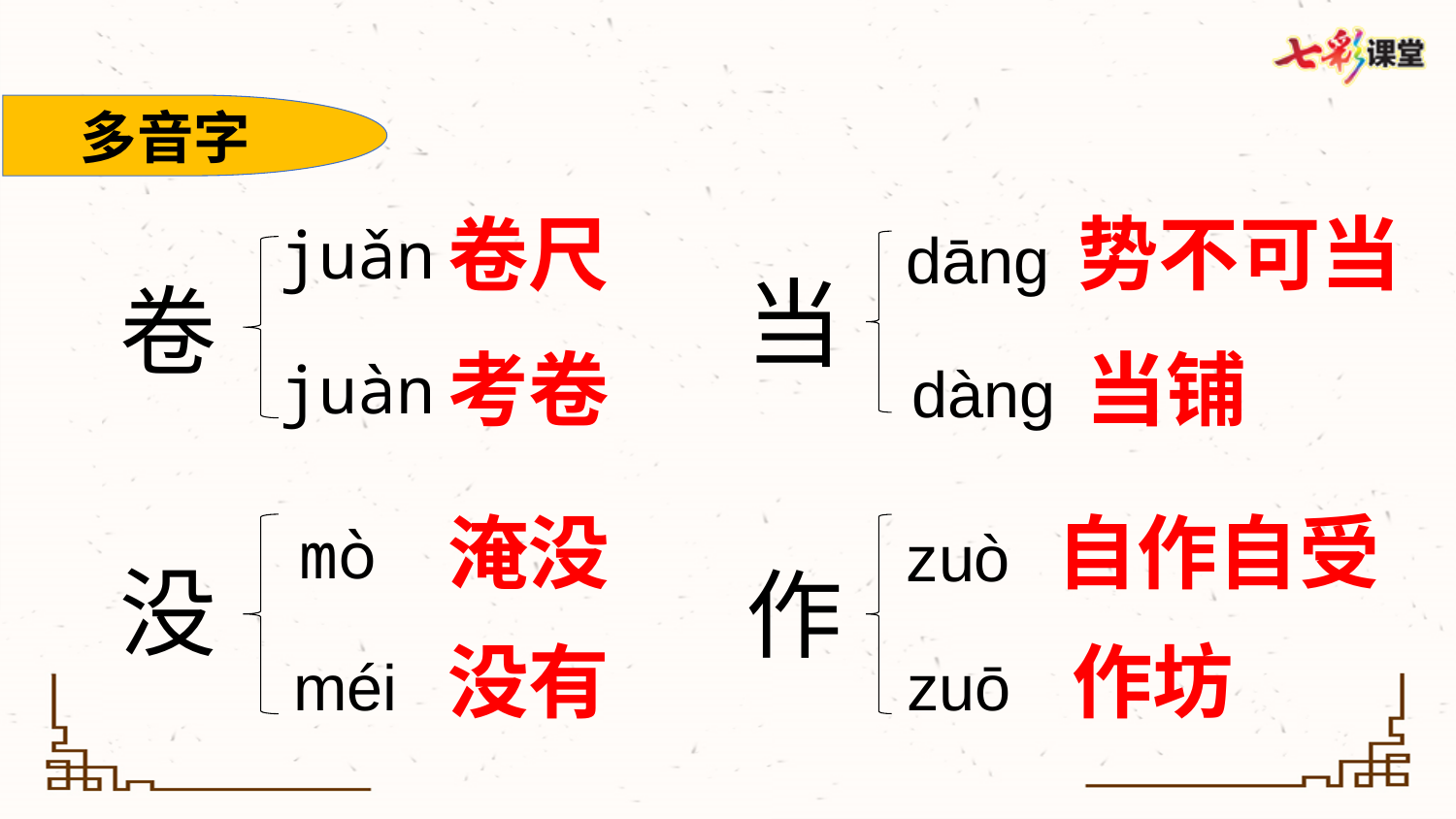

多音字
势不可当
卷尺
juǎn

juàn
dāng

dàng
当
卷
考卷
当铺
淹没
自作自受
mò

méi
zuò

zuō
没
作
没有
作坊